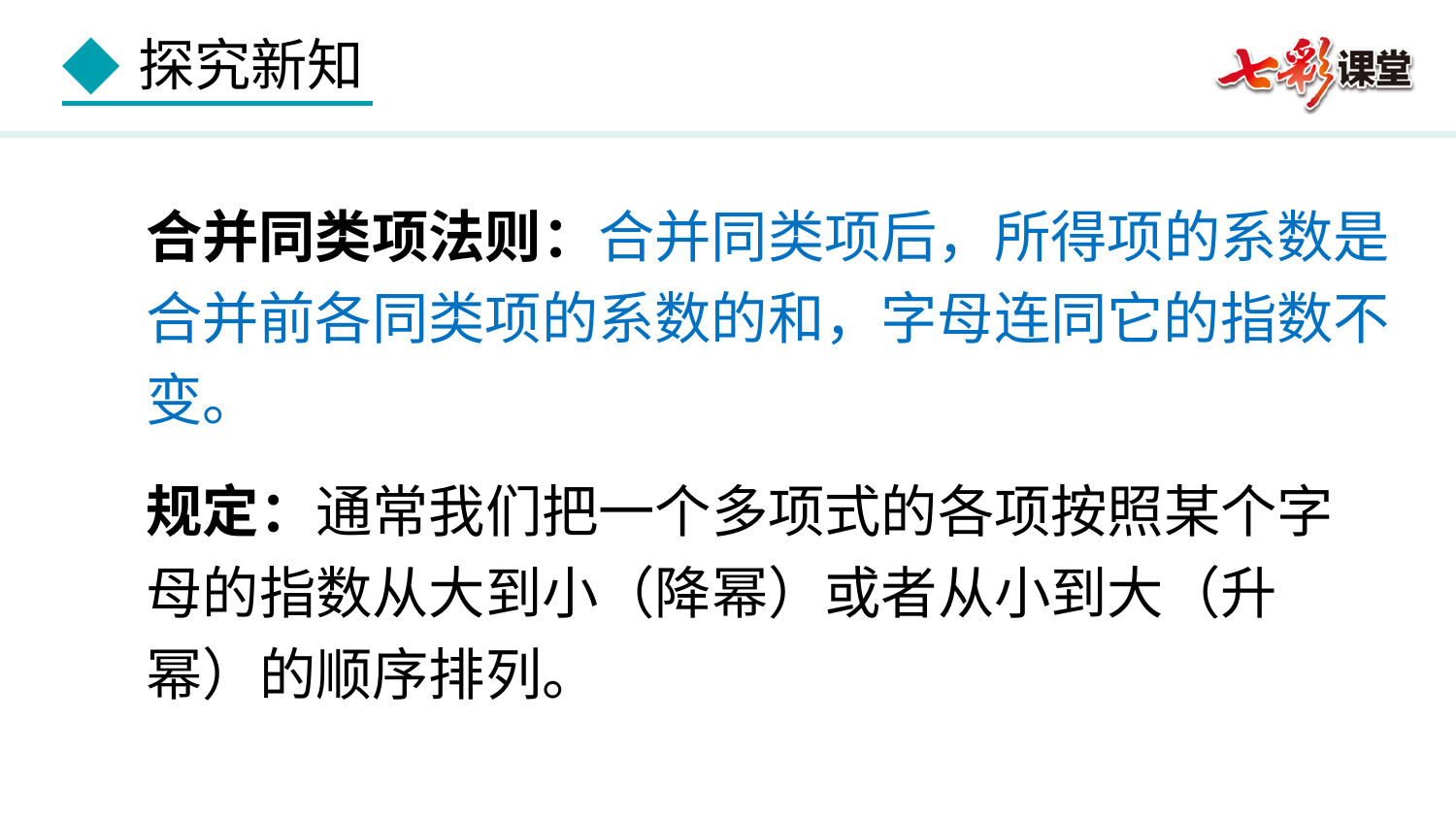

合并同类项法则：合并同类项后，所得项的系数是合并前各同类项的系数的和，字母连同它的指数不变。
规定：通常我们把一个多项式的各项按照某个字母的指数从大到小（降幂）或者从小到大（升幂）的顺序排列。